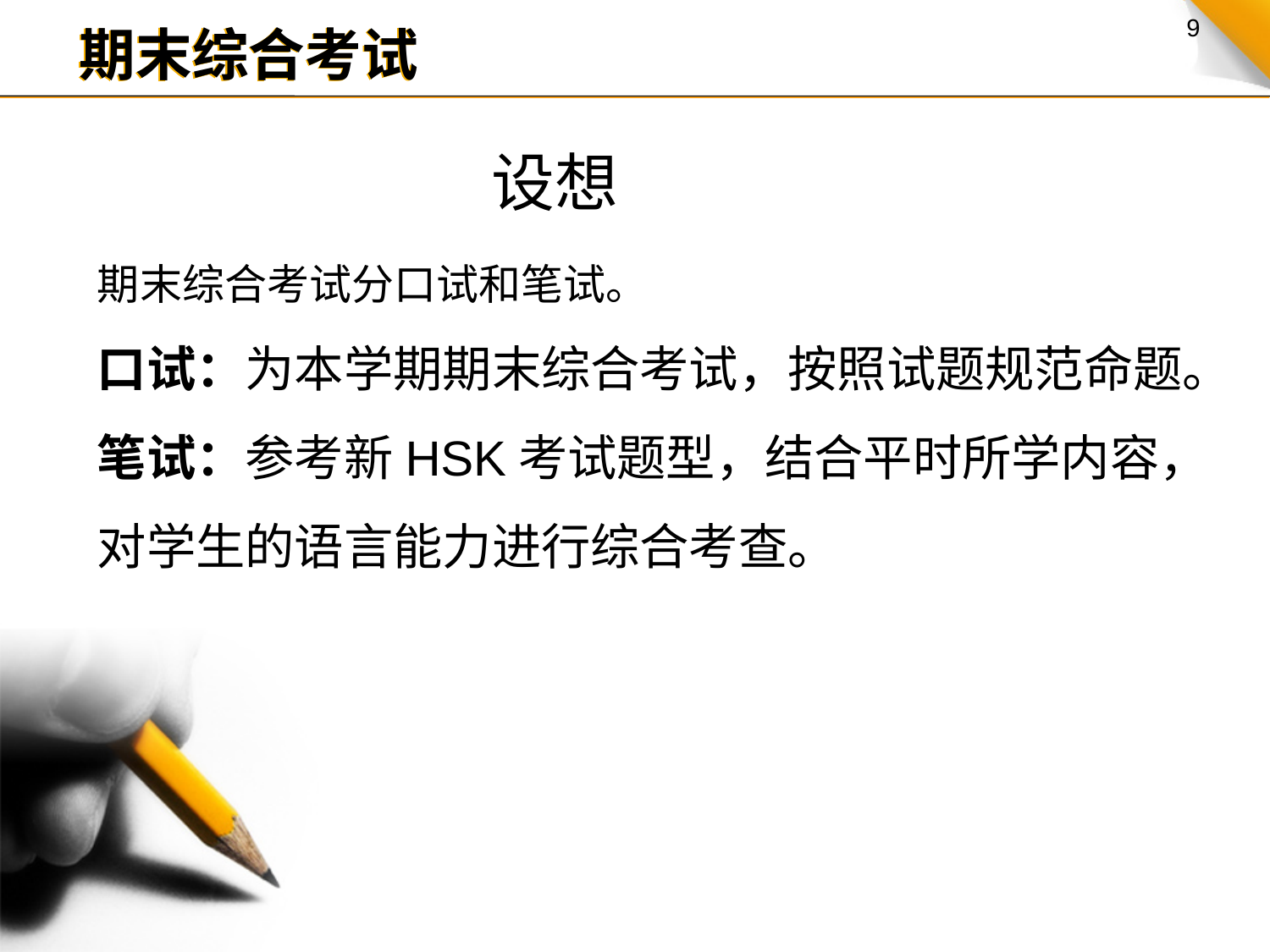

期末综合考试
设想
期末综合考试分口试和笔试。
口试：为本学期期末综合考试，按照试题规范命题。
笔试：参考新HSK考试题型，结合平时所学内容，对学生的语言能力进行综合考查。